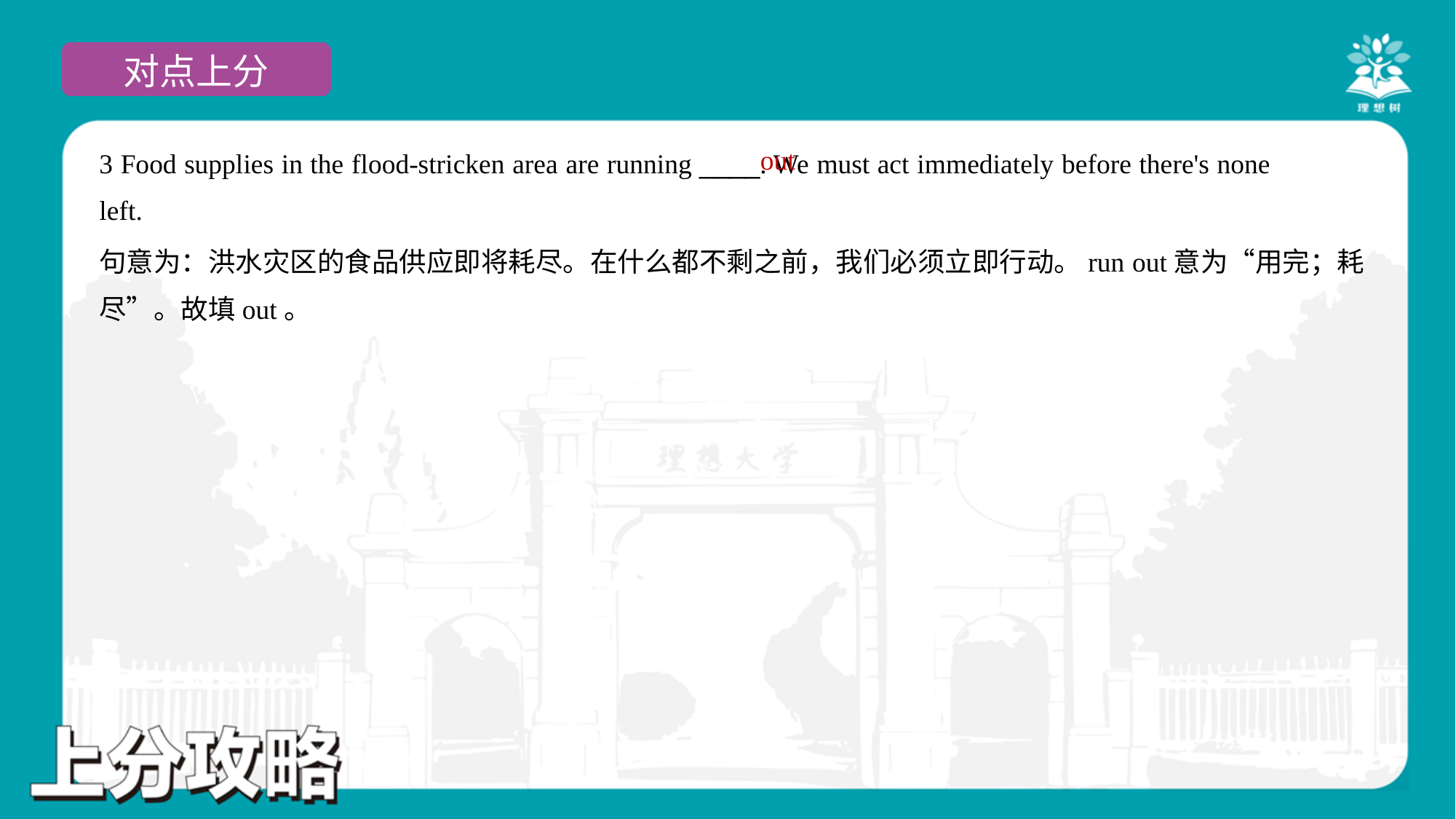

out
3 Food supplies in the flood-stricken area are running ____. We must act immediately before there's none
left.
句意为：洪水灾区的食品供应即将耗尽。在什么都不剩之前，我们必须立即行动。run out意为“用完；耗
尽”。故填out。